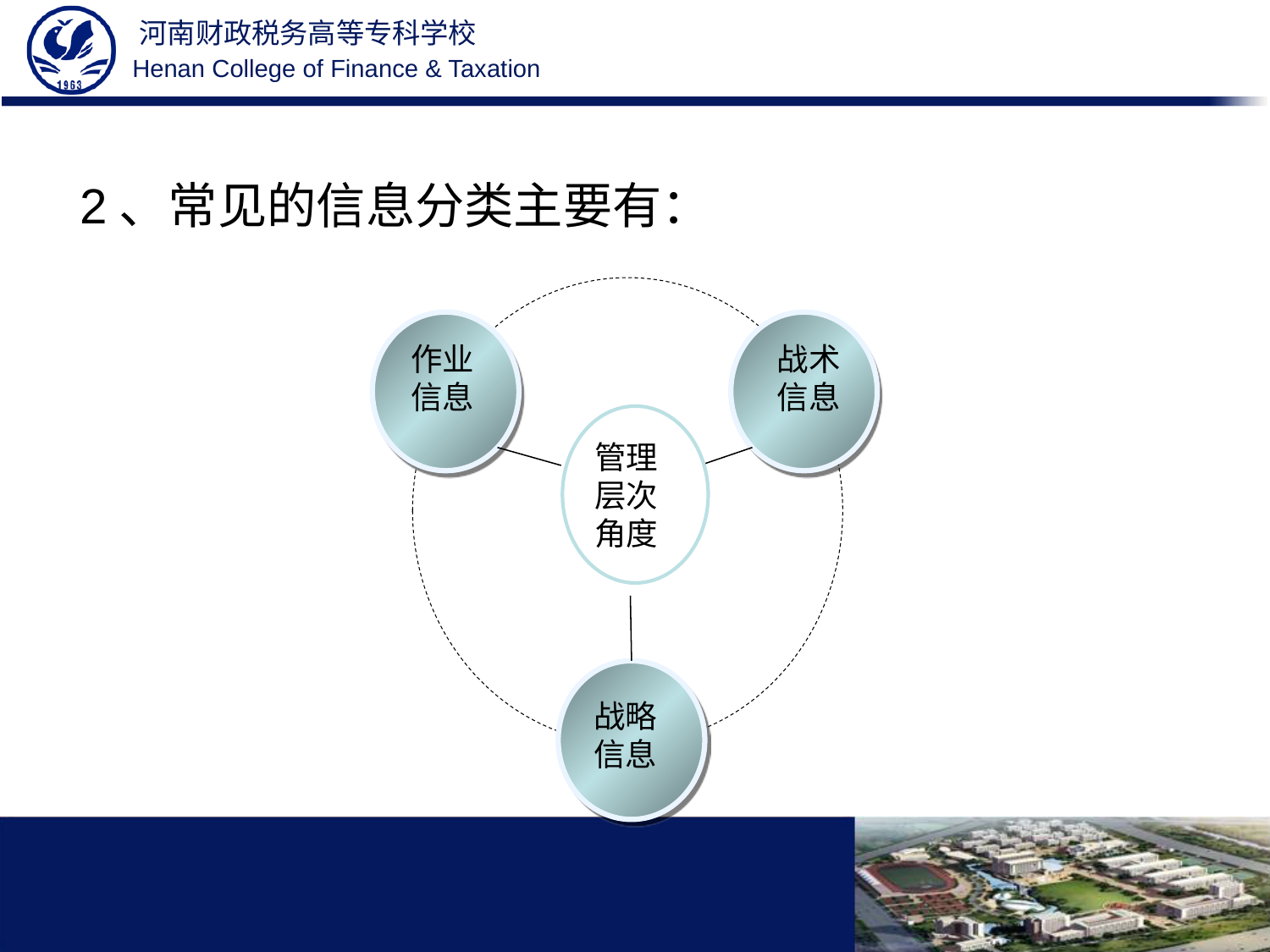

2、常见的信息分类主要有：

作业信息
战术信息
Title in here
管理层次角度

战略信息